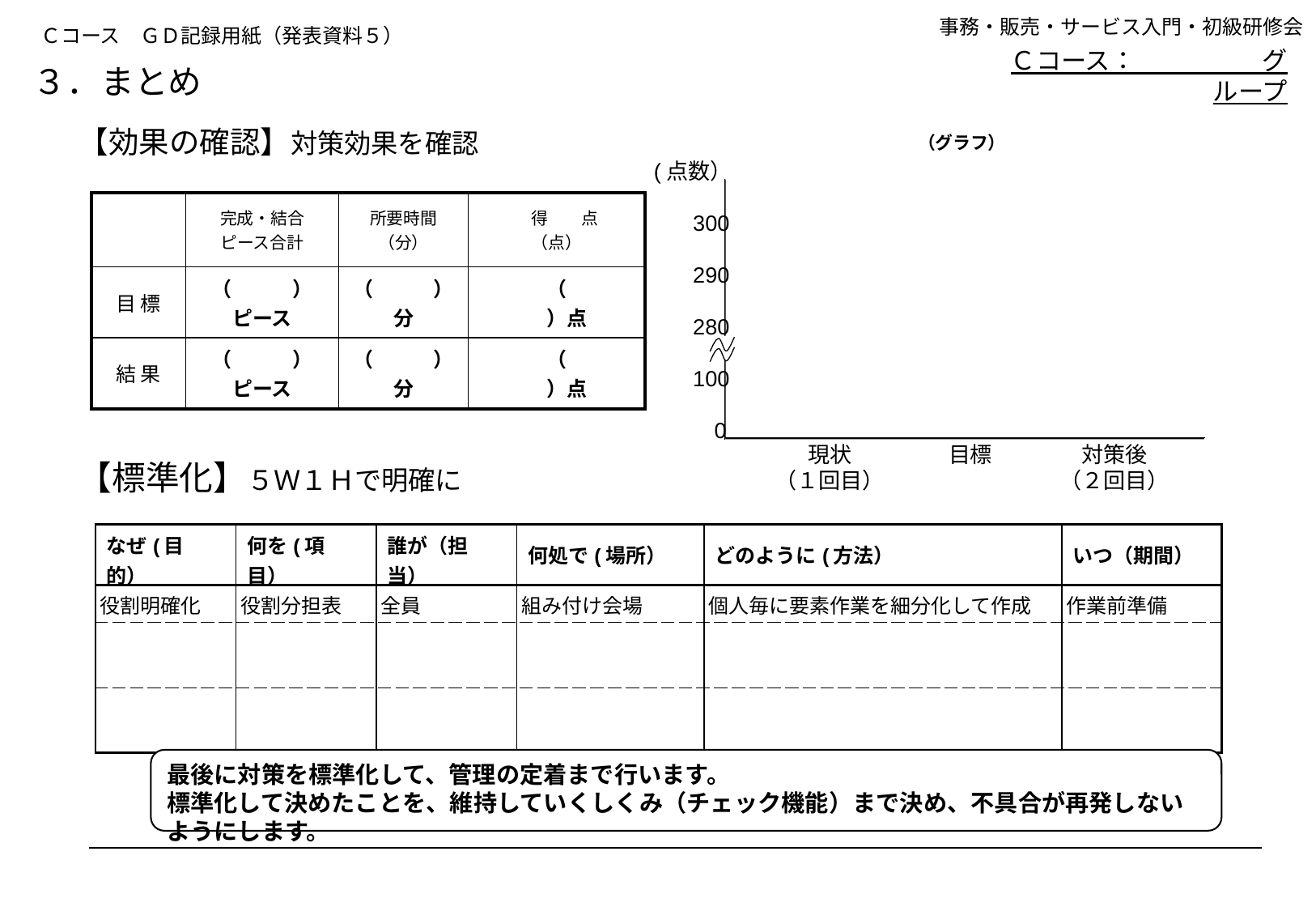

事務・販売・サービス入門・初級研修会
Ｃコース　ＧＤ記録用紙（発表資料５）
Ｃコース：　　　　　グループ
# ３．まとめ
【効果の確認】対策効果を確認
（グラフ）

(点数）

|  | 完成・結合 ピース合計 | 所要時間 （分） | 得　　点 （点） |
| --- | --- | --- | --- |
| 目 標 | （　　　）ピース | （　　　）分 | （　　　　）点 |
| 結 果 | （　　　）ピース | （　　　）分 | （　　　　）点 |
300
290
280

100
0

現状
（１回目）
目標
対策後
（２回目）
【標準化】５Ｗ１Ｈで明確に
| なぜ(目的） | 何を(項目） | 誰が（担当） | 何処で(場所） | どのように(方法） | いつ（期間） |
| --- | --- | --- | --- | --- | --- |
| 役割明確化 | 役割分担表 | 全員 | 組み付け会場 | 個人毎に要素作業を細分化して作成 | 作業前準備 |
|  |  |  |  |  |  |
|  |  |  |  |  |  |
最後に対策を標準化して、管理の定着まで行います。
標準化して決めたことを、維持していくしくみ（チェック機能）まで決め、不具合が再発しないようにします。